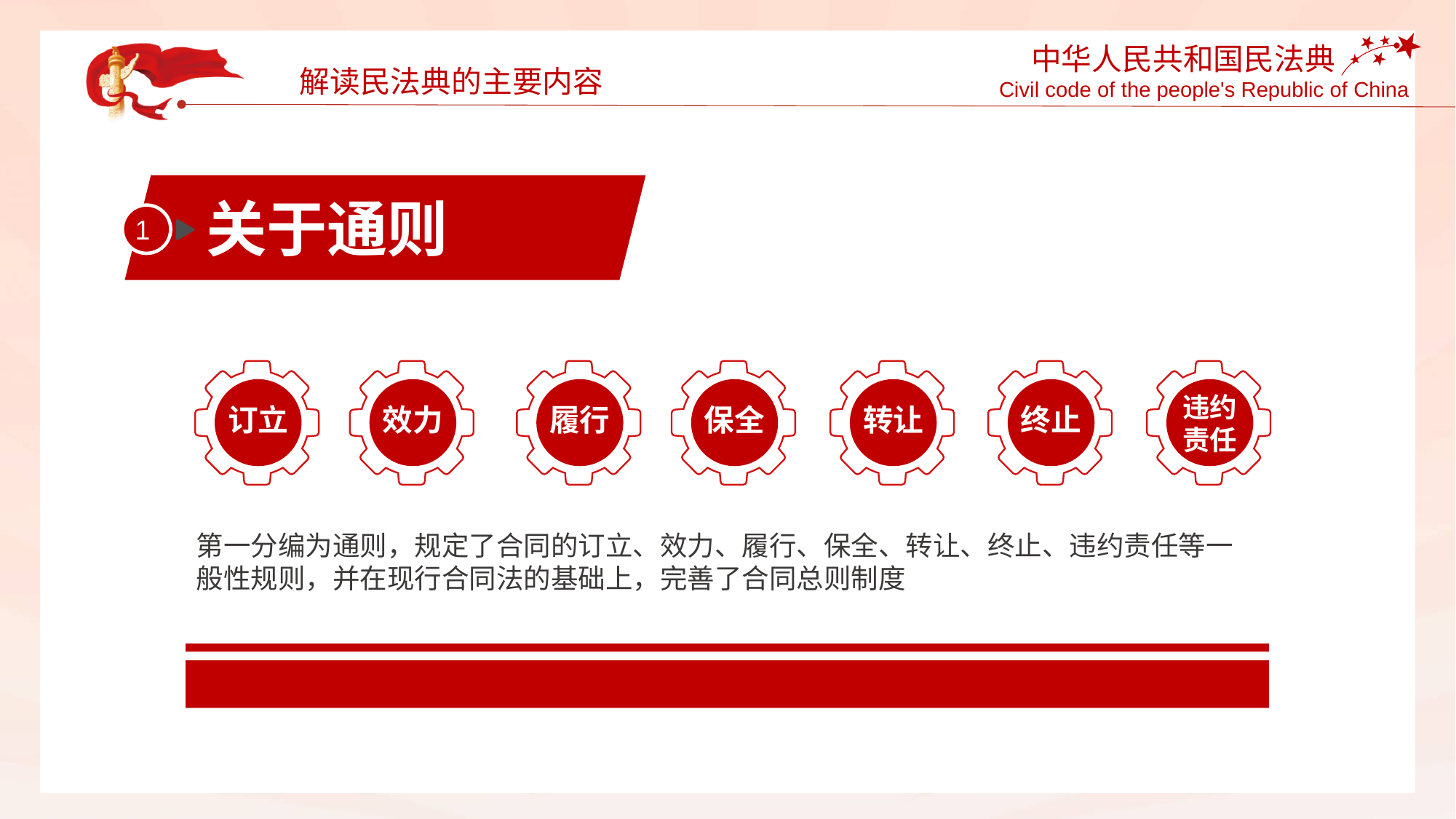

解读民法典的主要内容

关于通则

1

违约
责任
订立
效力
履行
保全
转让
终止
第一分编为通则，规定了合同的订立、效力、履行、保全、转让、终止、违约责任等一般性规则，并在现行合同法的基础上，完善了合同总则制度